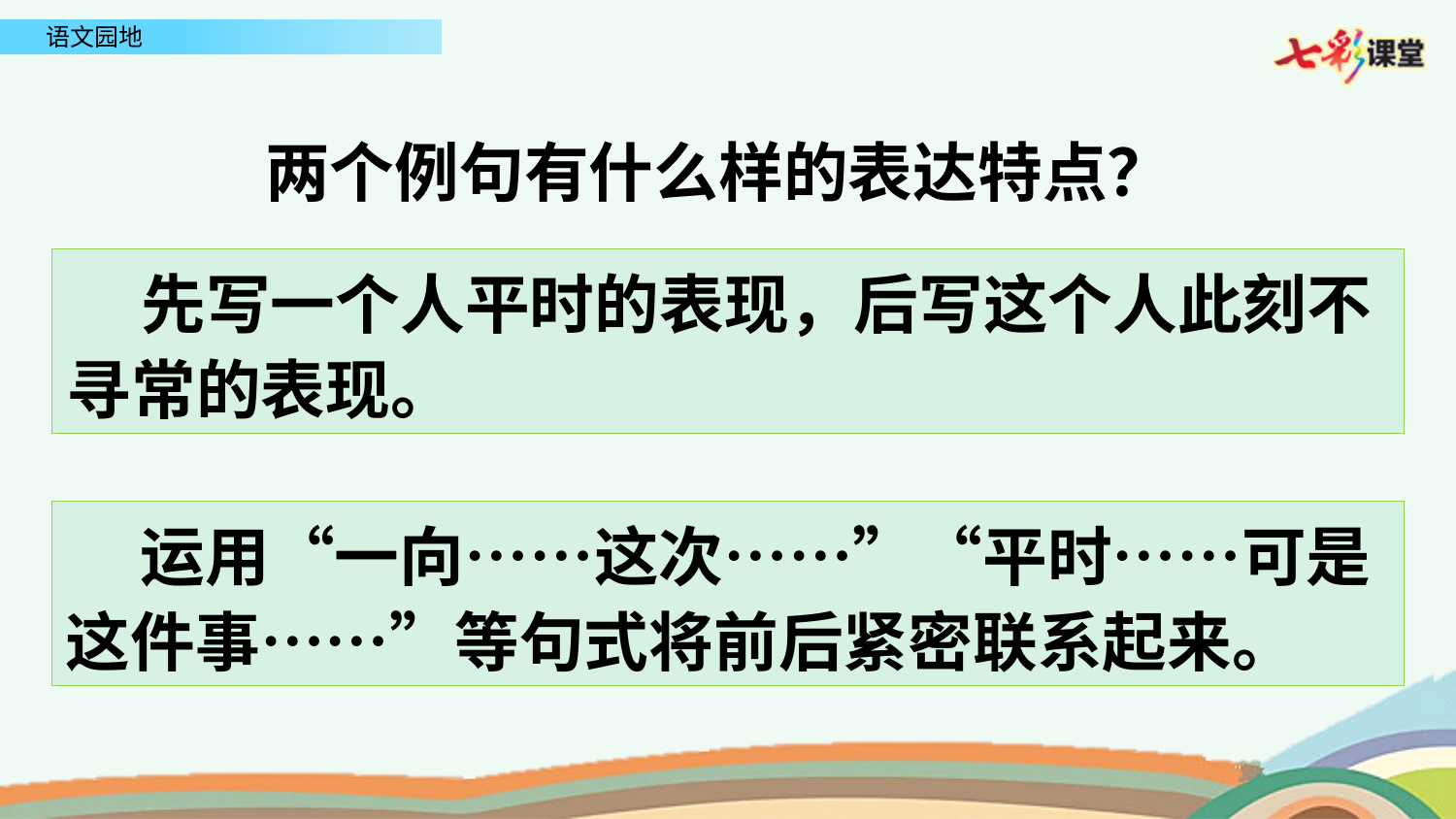

两个例句有什么样的表达特点？
    先写一个人平时的表现，后写这个人此刻不寻常的表现。
    运用“一向……这次……”“平时……可是这件事……”等句式将前后紧密联系起来。